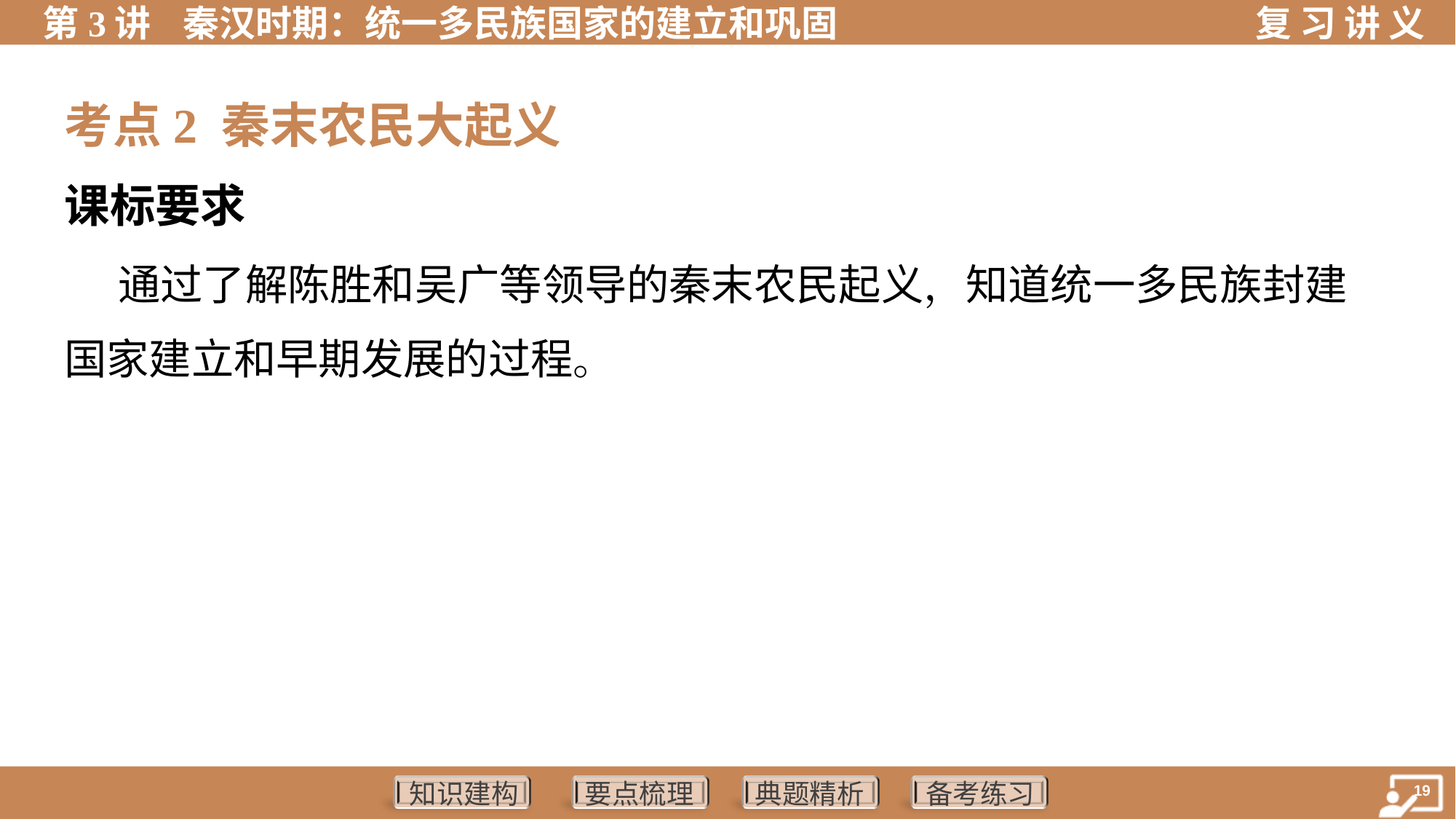

考点2 秦末农民大起义
课标要求
    通过了解陈胜和吴广等领导的秦末农民起义，知道统一多民族封建
国家建立和早期发展的过程。